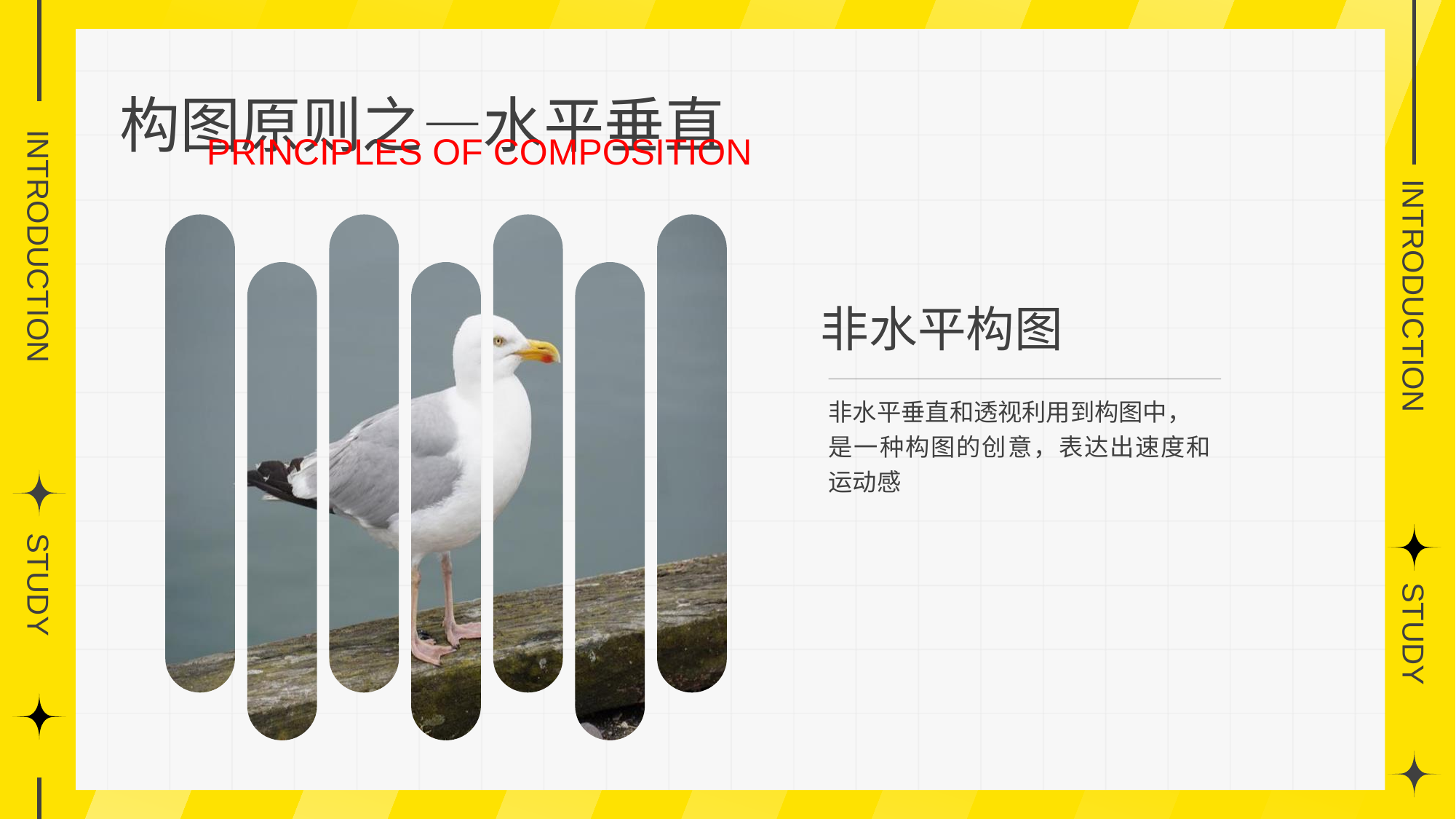

构图原则之—水平垂直
PRINCIPLES OF COMPOSITION

非水平构图
非水平垂直和透视利用到构图中，
是一种构图的创意，表达出速度和运动感